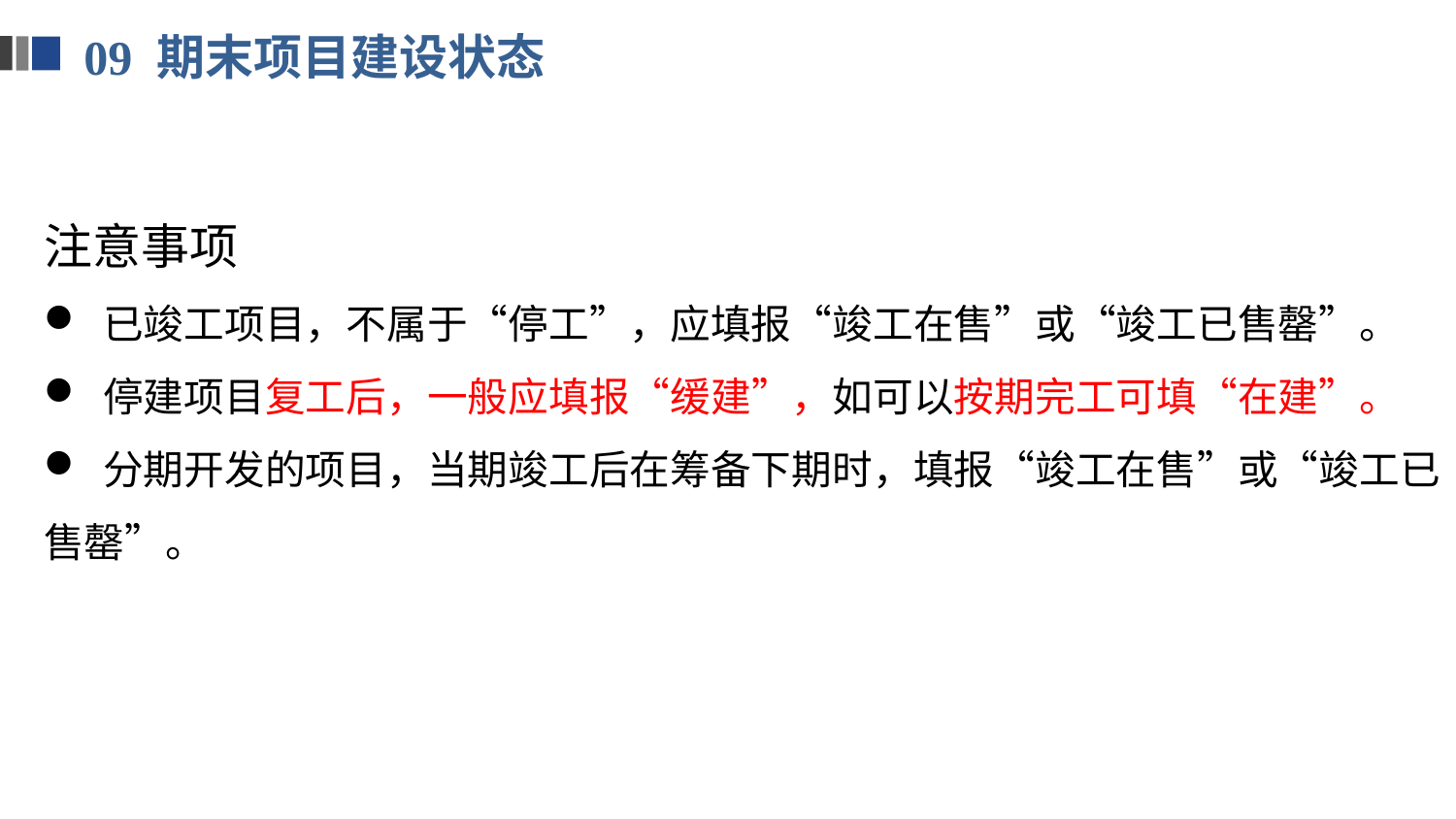

09 期末项目建设状态

注意事项
 已竣工项目，不属于“停工”，应填报“竣工在售”或“竣工已售罄”。
 停建项目复工后，一般应填报“缓建”，如可以按期完工可填“在建”。
 分期开发的项目，当期竣工后在筹备下期时，填报“竣工在售”或“竣工已售罄”。